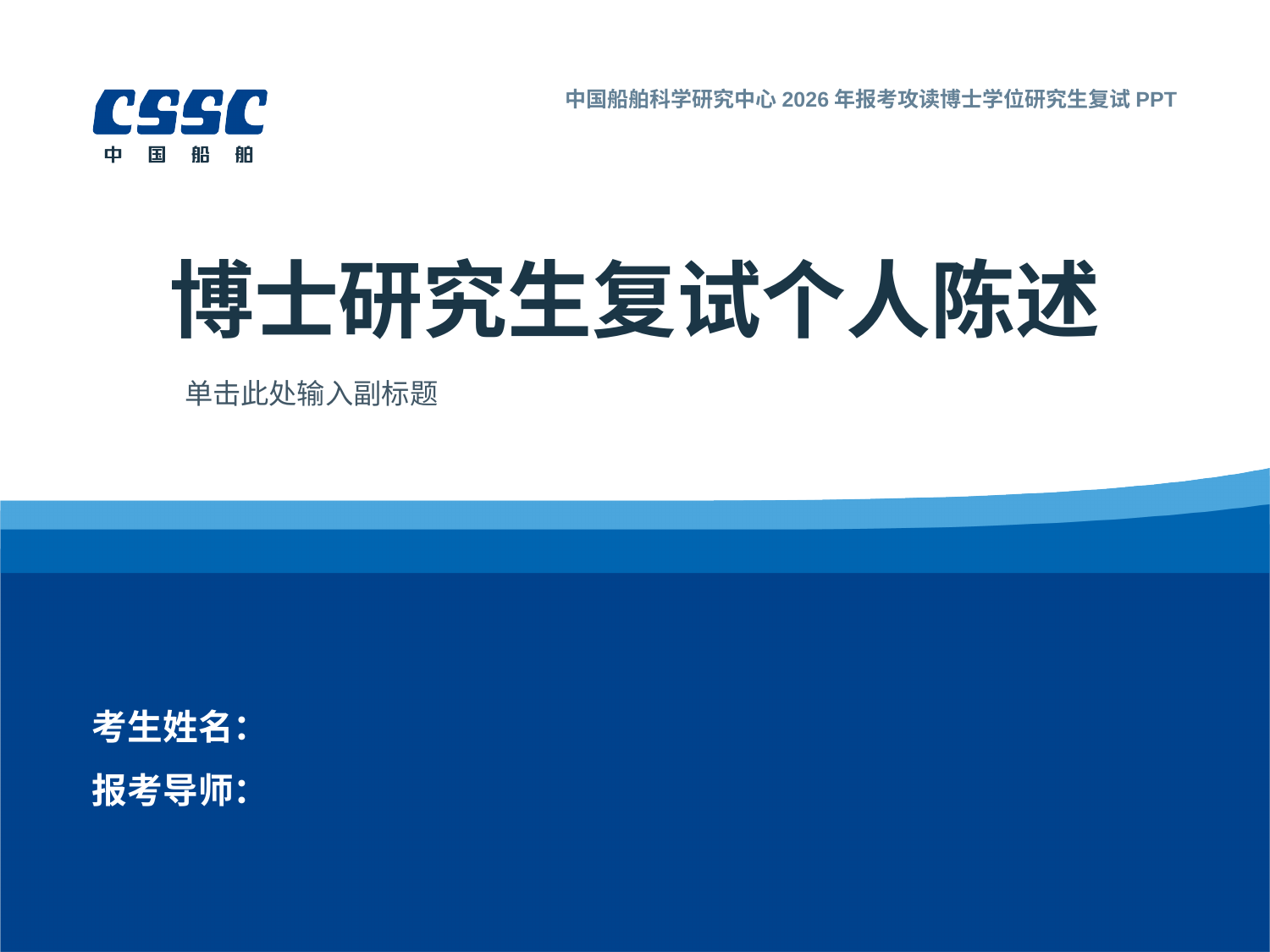

中国船舶科学研究中心2026年报考攻读博士学位研究生复试PPT
博士研究生复试个人陈述
单击此处输入副标题
考生姓名：
报考导师：